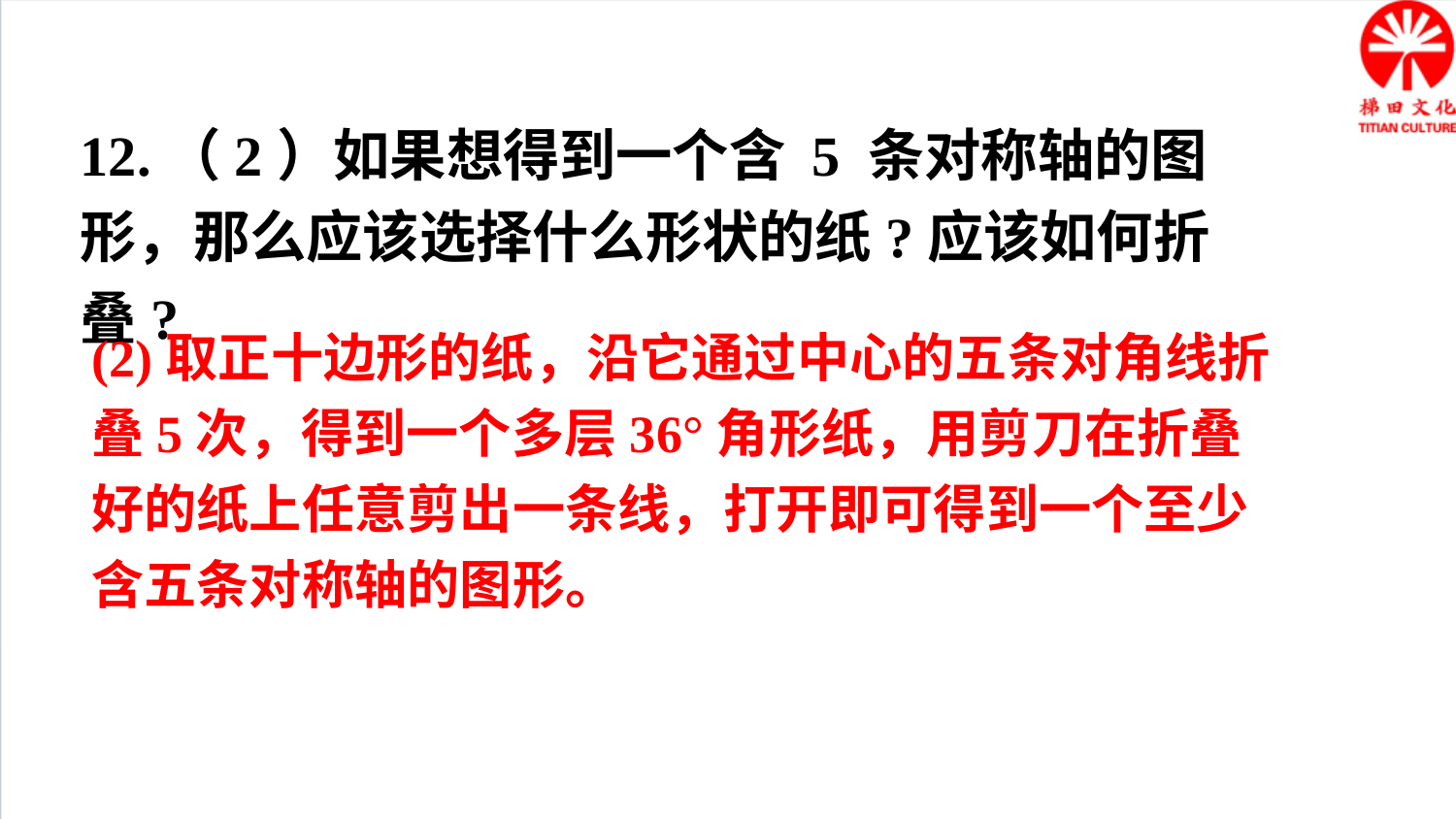

12.（2）如果想得到一个含 5 条对称轴的图形，那么应该选择什么形状的纸?应该如何折叠?
(2)取正十边形的纸，沿它通过中心的五条对角线折叠5次，得到一个多层36°角形纸，用剪刀在折叠好的纸上任意剪出一条线，打开即可得到一个至少含五条对称轴的图形。